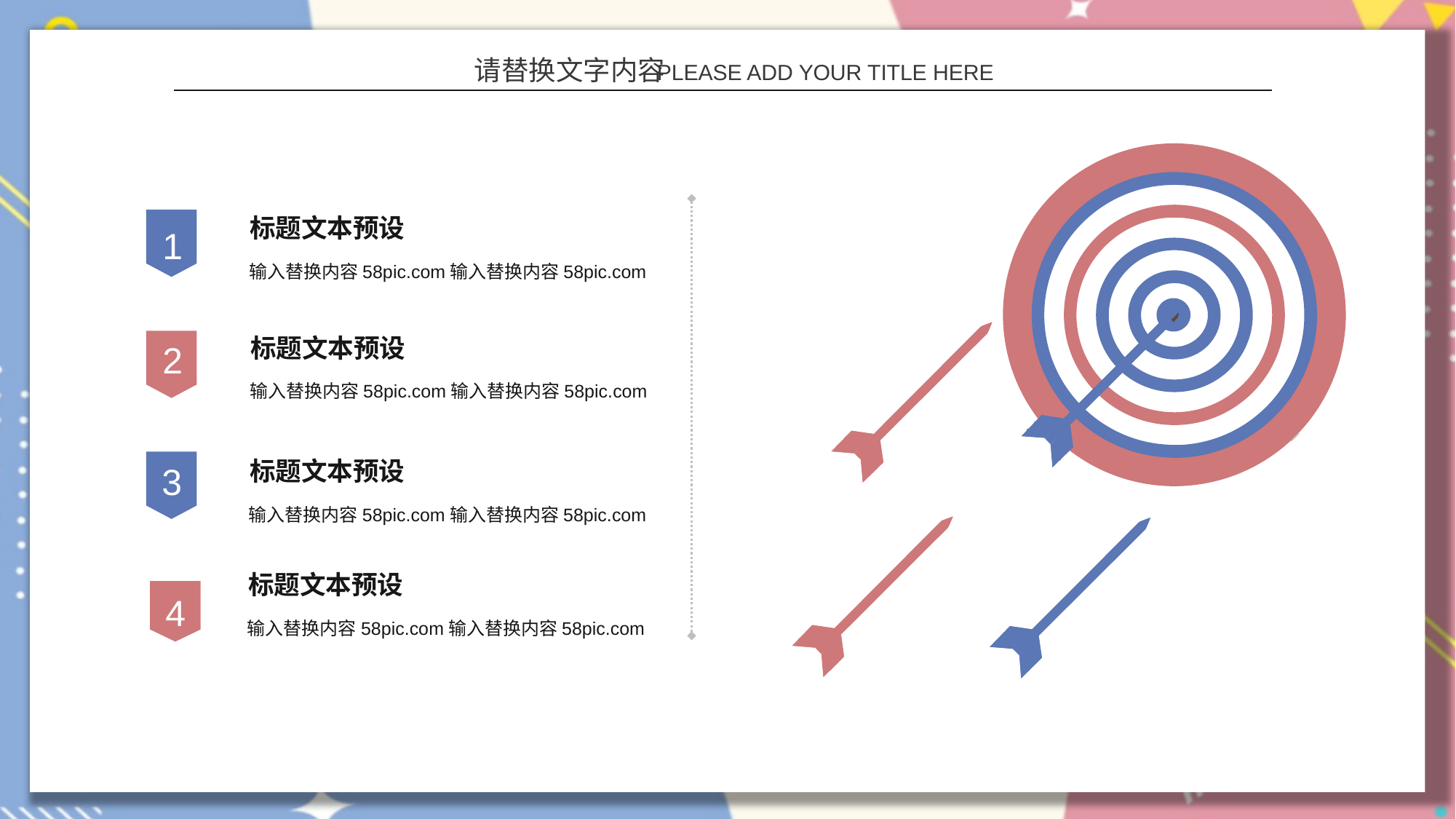

请替换文字内容
PLEASE ADD YOUR TITLE HERE

标题文本预设

1

输入替换内容58pic.com输入替换内容58pic.com

2

标题文本预设
输入替换内容58pic.com输入替换内容58pic.com

3

标题文本预设
输入替换内容58pic.com输入替换内容58pic.com

标题文本预设
4

输入替换内容58pic.com输入替换内容58pic.com